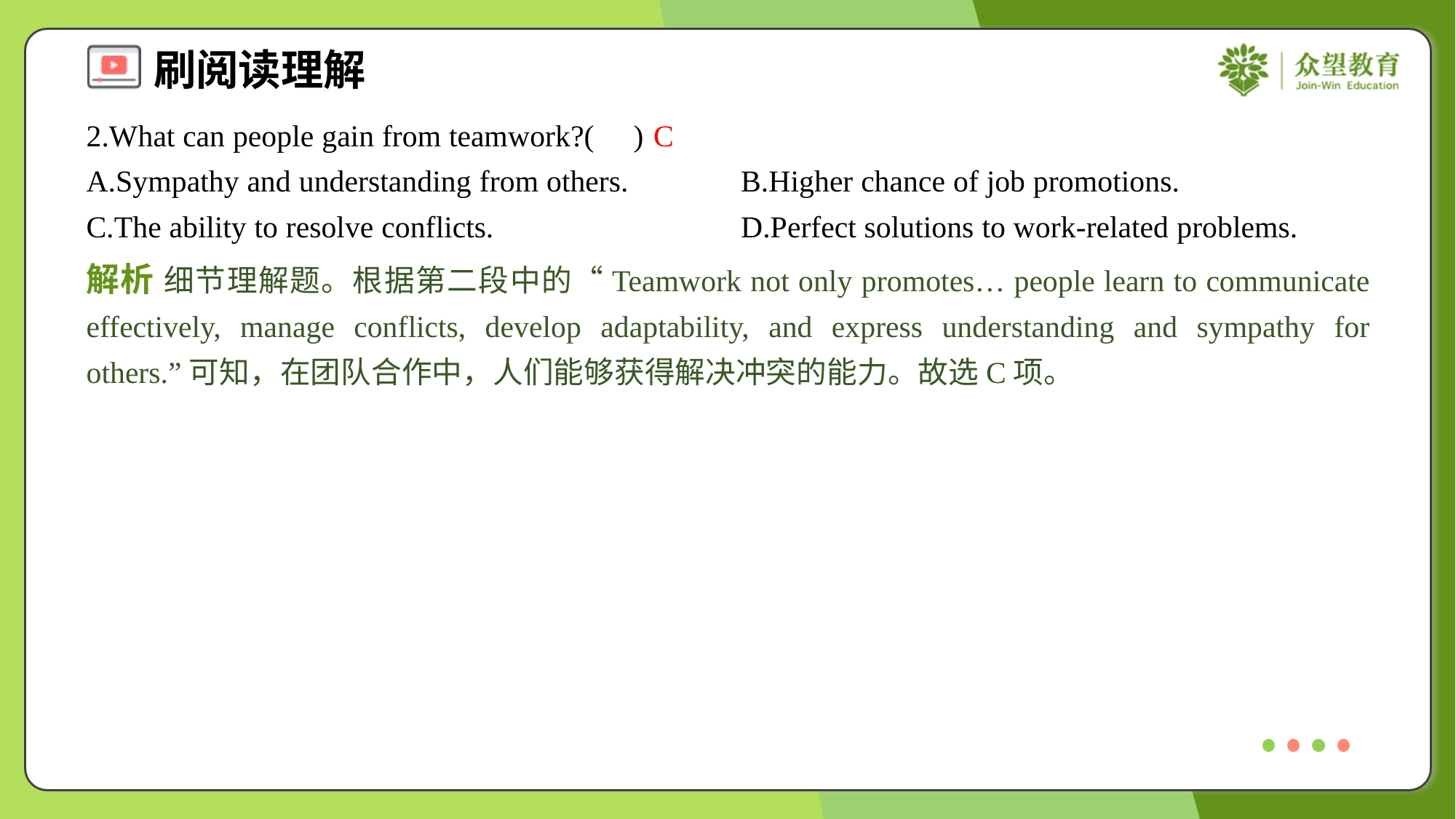

2.What can people gain from teamwork?(     )
C
A.Sympathy and understanding from others.	B.Higher chance of job promotions.
C.The ability to resolve conflicts.	D.Perfect solutions to work-related problems.
解析 细节理解题。根据第二段中的“Teamwork not only promotes… people learn to communicate effectively, manage conflicts, develop adaptability, and express understanding and sympathy for others.”可知，在团队合作中，人们能够获得解决冲突的能力。故选C项。